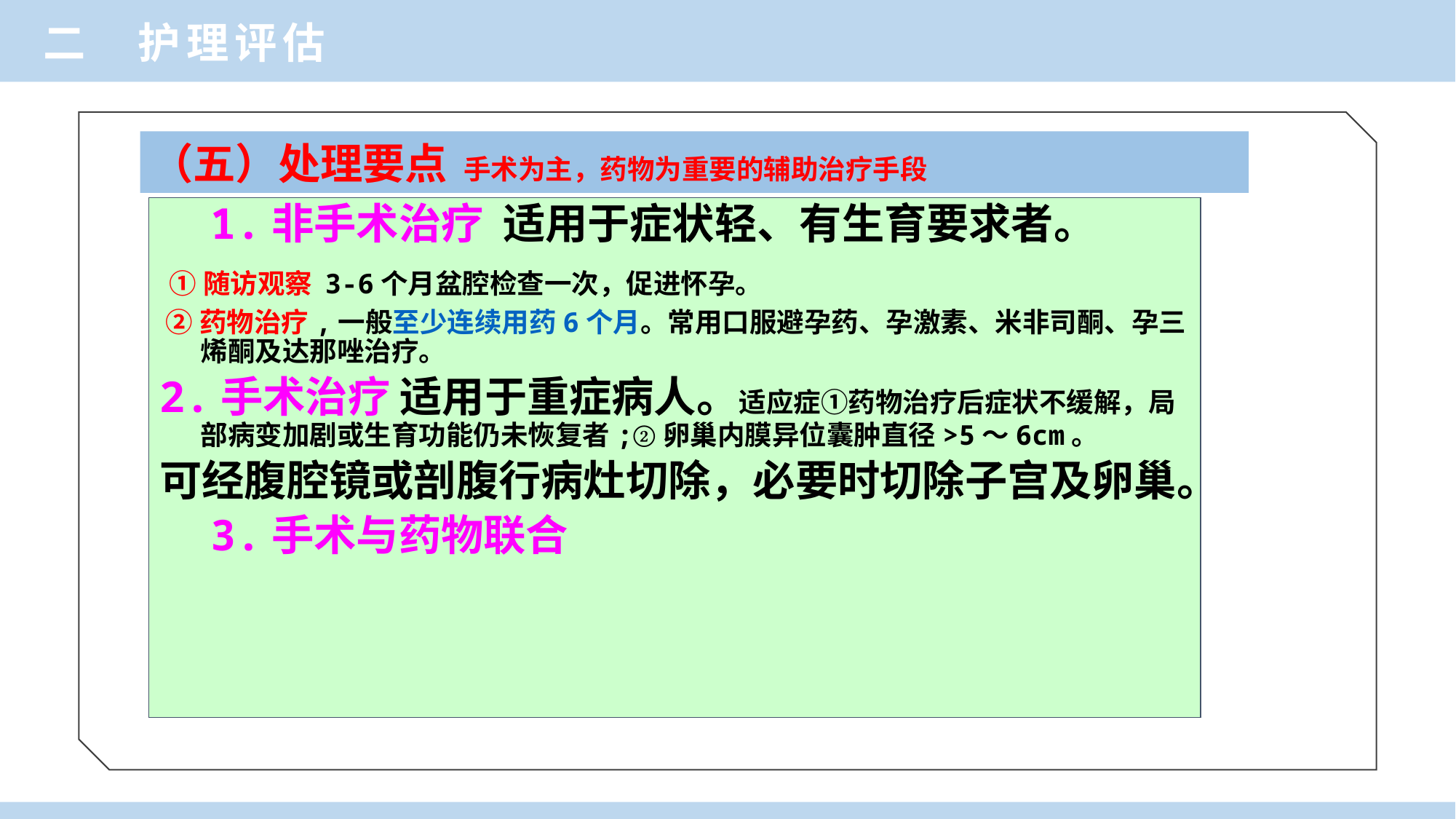

二   护理评估

（五）处理要点  手术为主，药物为重要的辅助治疗手段
  1.非手术治疗  适用于症状轻、有生育要求者。
 ①随访观察 3-6个月盆腔检查一次，促进怀孕。
 ②药物治疗,一般至少连续用药6个月。常用口服避孕药、孕激素、米非司酮、孕三烯酮及达那唑治疗。
2.手术治疗 适用于重症病人。适应症①药物治疗后症状不缓解，局部病变加剧或生育功能仍未恢复者;②卵巢内膜异位囊肿直径>5～6cm。
可经腹腔镜或剖腹行病灶切除，必要时切除子宫及卵巢。
  3.手术与药物联合